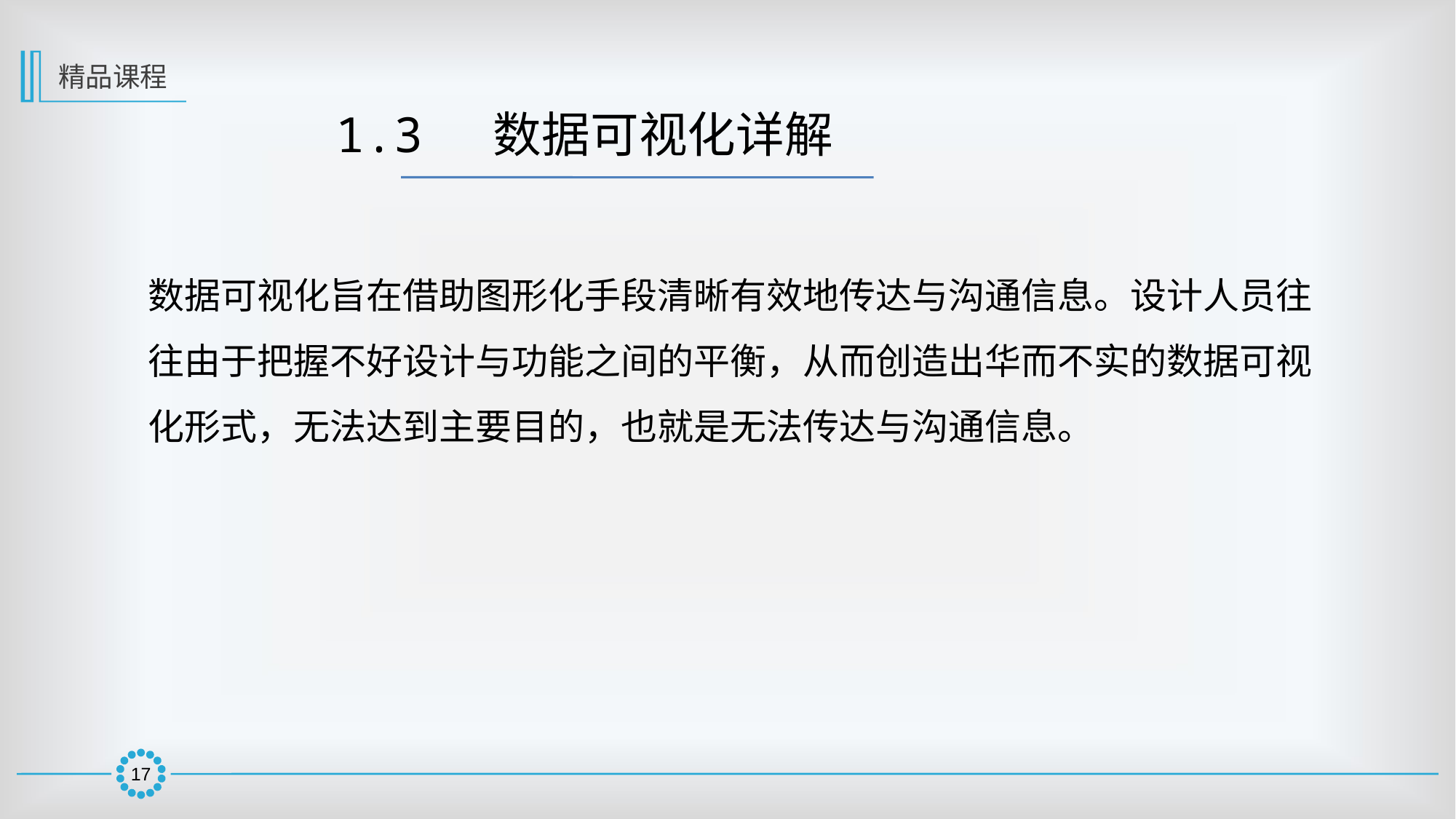

精品课程
1.3  数据可视化详解

数据可视化旨在借助图形化手段清晰有效地传达与沟通信息。设计人员往往由于把握不好设计与功能之间的平衡，从而创造出华而不实的数据可视化形式，无法达到主要目的，也就是无法传达与沟通信息。

17